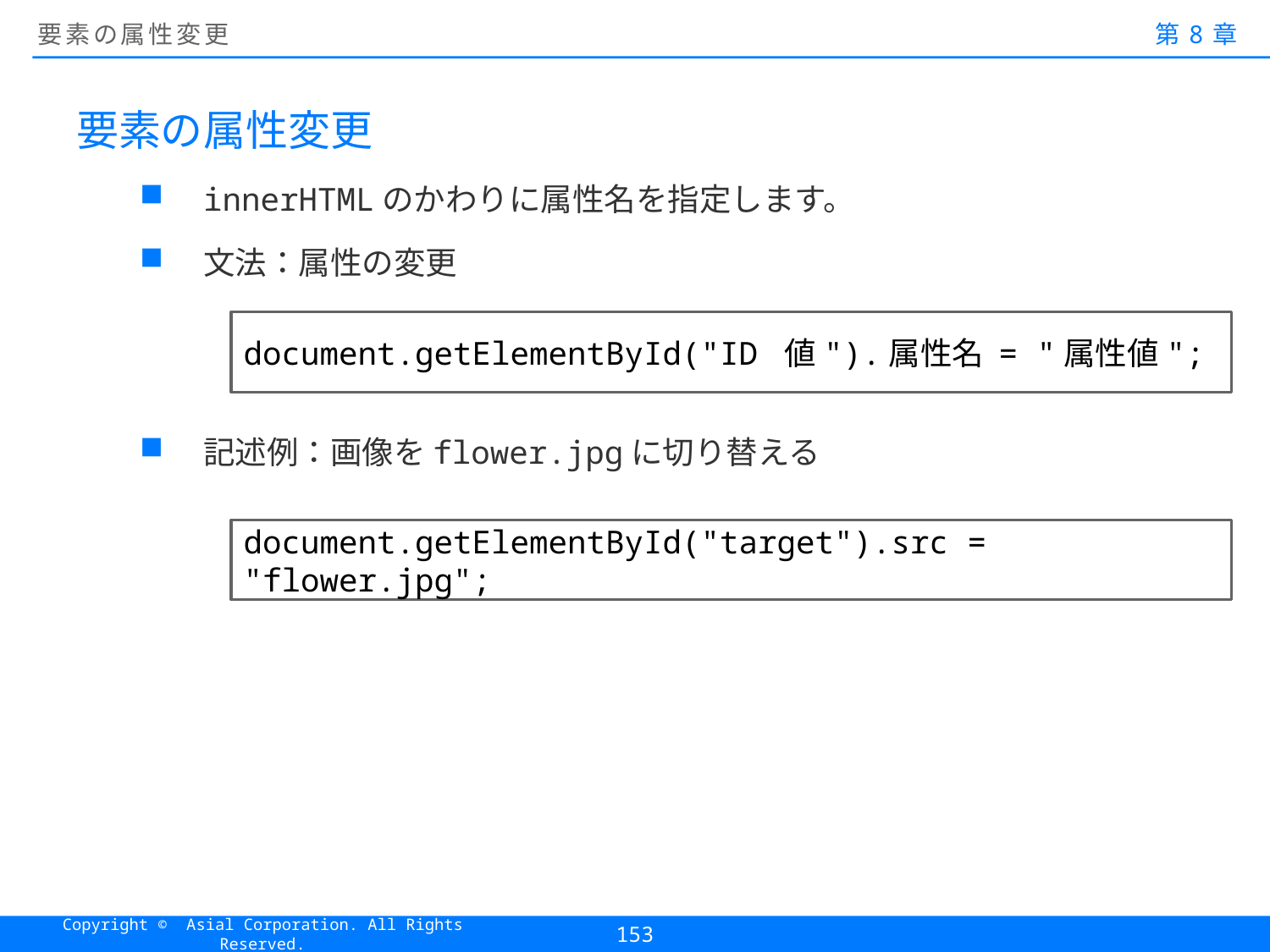

# 要素の属性変更
第8章
要素の属性変更
innerHTMLのかわりに属性名を指定します。
文法：属性の変更

記述例：画像をflower.jpgに切り替える
document.getElementById("ID 値").属性名 = "属性値";
document.getElementById("target").src = "flower.jpg";
153